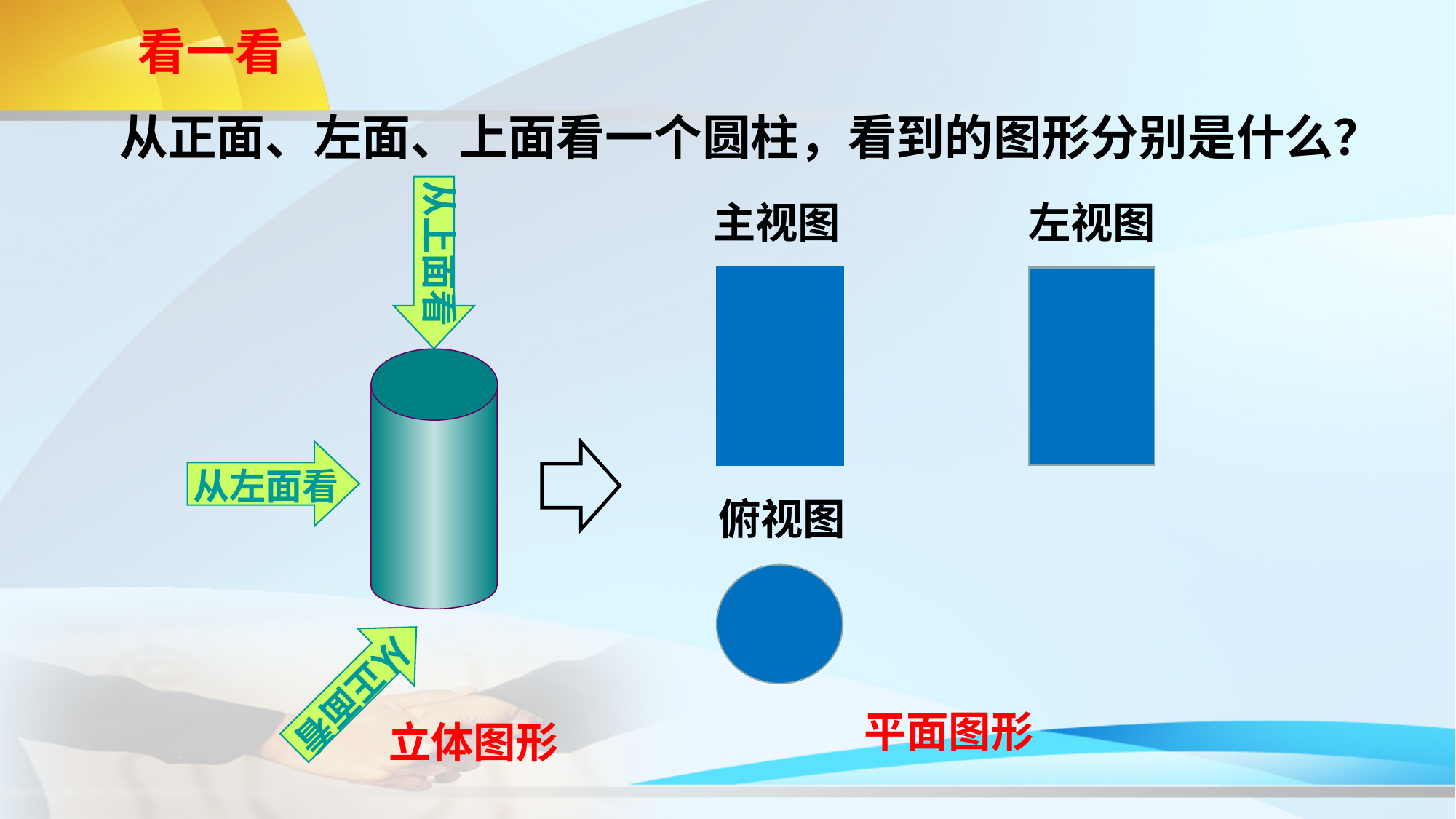

看一看
　　从正面、左面、上面看一个圆柱，看到的图形分别是什么？
从上面看

主视图
左视图

从左面看
俯视图

从正面看

平面图形
立体图形